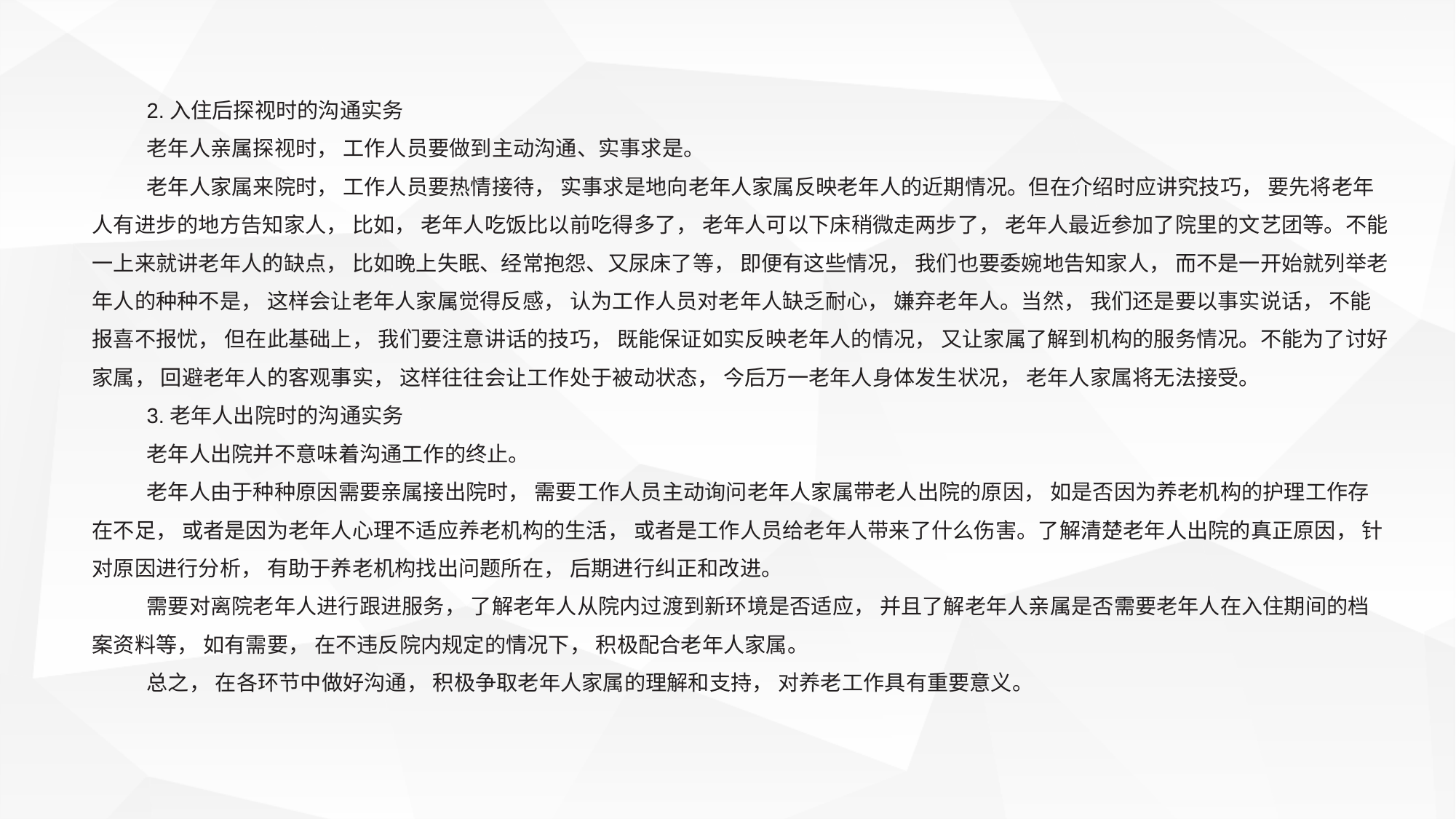

2.入住后探视时的沟通实务
老年人亲属探视时， 工作人员要做到主动沟通、实事求是。
老年人家属来院时， 工作人员要热情接待， 实事求是地向老年人家属反映老年人的近期情况。但在介绍时应讲究技巧， 要先将老年人有进步的地方告知家人， 比如， 老年人吃饭比以前吃得多了， 老年人可以下床稍微走两步了， 老年人最近参加了院里的文艺团等。不能一上来就讲老年人的缺点， 比如晚上失眠、经常抱怨、又尿床了等， 即便有这些情况， 我们也要委婉地告知家人， 而不是一开始就列举老年人的种种不是， 这样会让老年人家属觉得反感， 认为工作人员对老年人缺乏耐心， 嫌弃老年人。当然， 我们还是要以事实说话， 不能报喜不报忧， 但在此基础上， 我们要注意讲话的技巧， 既能保证如实反映老年人的情况， 又让家属了解到机构的服务情况。不能为了讨好家属， 回避老年人的客观事实， 这样往往会让工作处于被动状态， 今后万一老年人身体发生状况， 老年人家属将无法接受。
3.老年人出院时的沟通实务
老年人出院并不意味着沟通工作的终止。
老年人由于种种原因需要亲属接出院时， 需要工作人员主动询问老年人家属带老人出院的原因， 如是否因为养老机构的护理工作存在不足， 或者是因为老年人心理不适应养老机构的生活， 或者是工作人员给老年人带来了什么伤害。了解清楚老年人出院的真正原因， 针对原因进行分析， 有助于养老机构找出问题所在， 后期进行纠正和改进。
需要对离院老年人进行跟进服务， 了解老年人从院内过渡到新环境是否适应， 并且了解老年人亲属是否需要老年人在入住期间的档案资料等， 如有需要， 在不违反院内规定的情况下， 积极配合老年人家属。
总之， 在各环节中做好沟通， 积极争取老年人家属的理解和支持， 对养老工作具有重要意义。